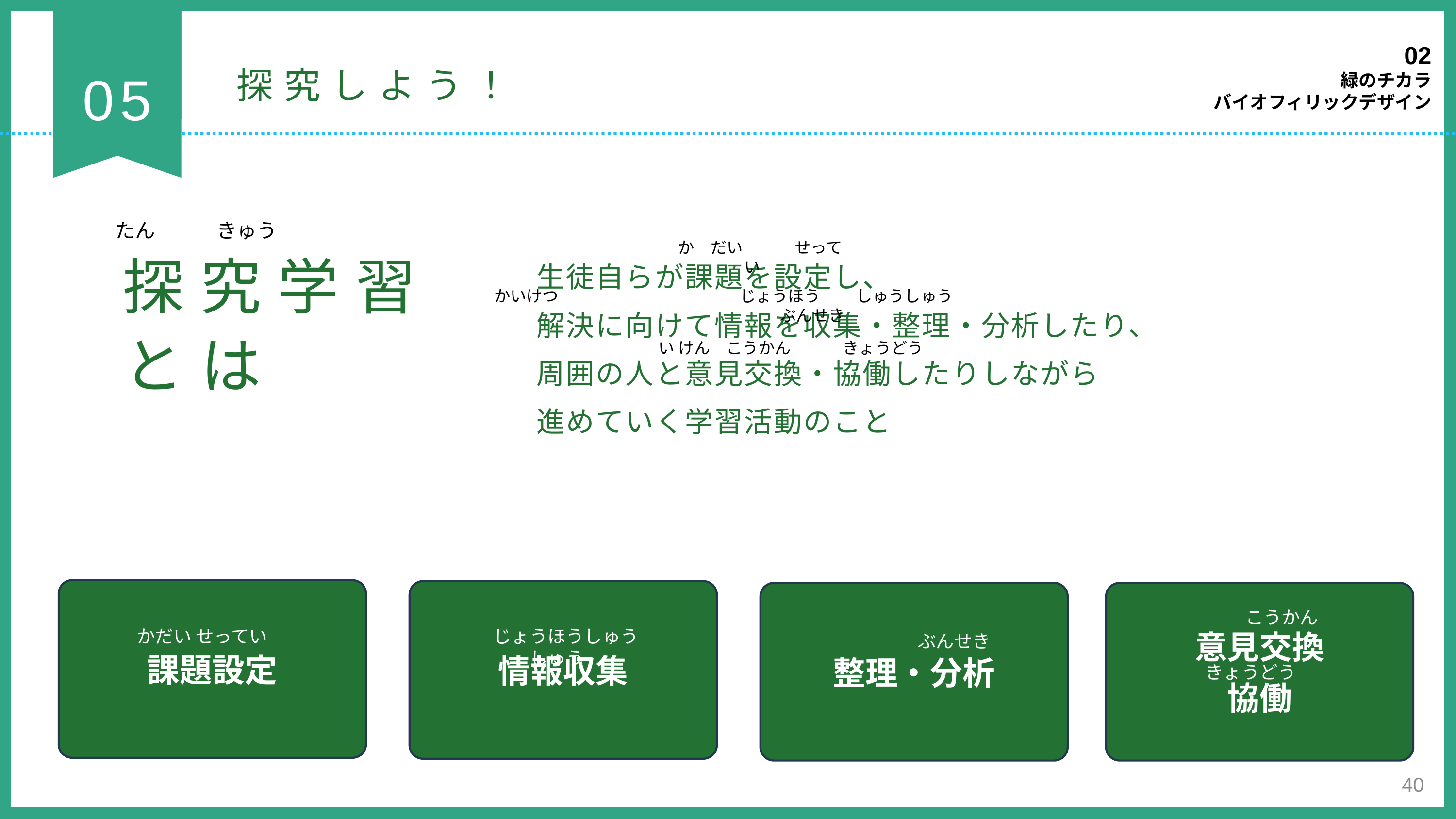

02
緑のチカラ
バイオフィリックデザイン
05
探究しよう！

たん　　　きゅう
か　だい　　　 せってい
探究学習
とは
生徒自らが課題を設定し、
解決に向けて情報を収集・整理・分析したり、
周囲の人と意見交換・協働したりしながら
進めていく学習活動のこと
かいけつ　　　　　　　 　　　　じょうほう　　 しゅうしゅう　　　　　　　　　　　ぶんせき
い けん　こうかん　　　 きょうどう
課題設定
情報収集
整理・分析
意見交換

協働
こうかん
かだい せってい
じょうほうしゅうしゅう
ぶんせき
きょうどう
40